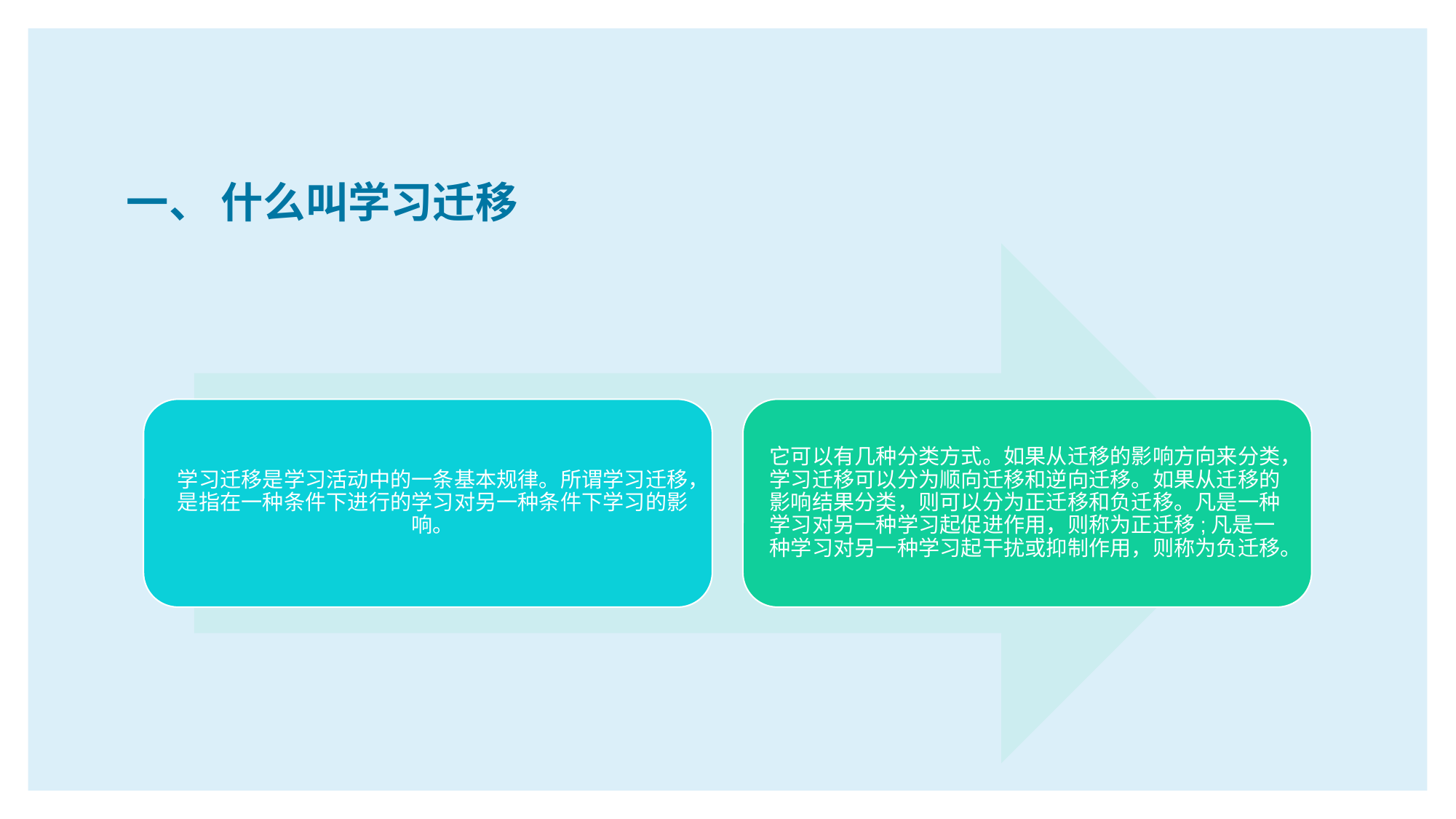

一、 什么叫学习迁移
学习迁移是学习活动中的一条基本规律。所谓学习迁移，是指在一种条件下进行的学习对另一种条件下学习的影响。
它可以有几种分类方式。如果从迁移的影响方向来分类，学习迁移可以分为顺向迁移和逆向迁移。如果从迁移的影响结果分类，则可以分为正迁移和负迁移。凡是一种学习对另一种学习起促进作用，则称为正迁移;凡是一种学习对另一种学习起干扰或抑制作用，则称为负迁移。